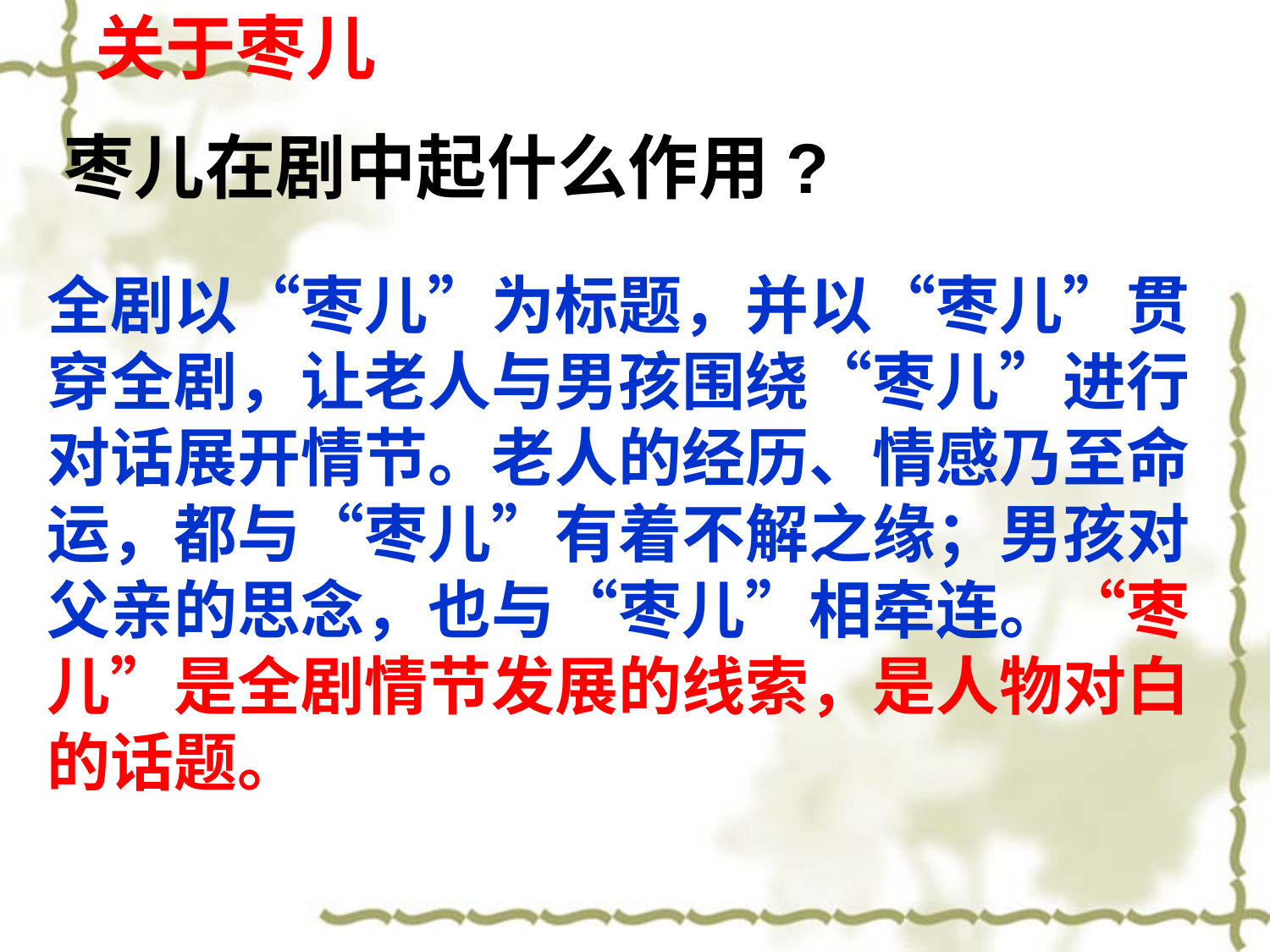

关于枣儿
枣儿在剧中起什么作用?

全剧以“枣儿”为标题，并以“枣儿”贯穿全剧，让老人与男孩围绕“枣儿”进行对话展开情节。老人的经历、情感乃至命运，都与“枣儿”有着不解之缘；男孩对父亲的思念，也与“枣儿”相牵连。“枣儿”是全剧情节发展的线索，是人物对白的话题。